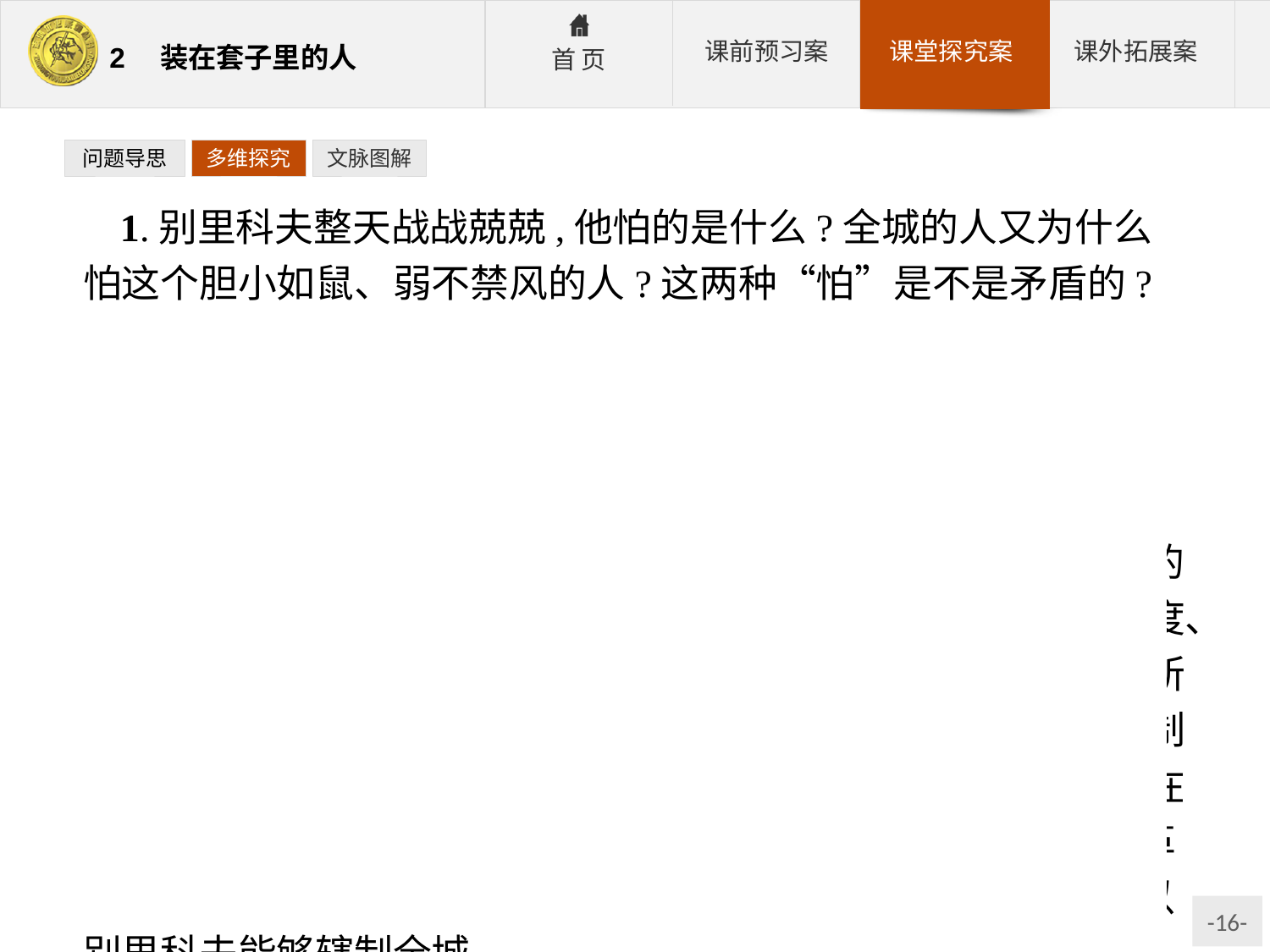

问题导思
多维探究
文脉图解
1.别里科夫整天战战兢兢,他怕的是什么?全城的人又为什么怕这个胆小如鼠、弱不禁风的人?这两种“怕”是不是矛盾的?为什么?
提示:注意从俄国当时的社会情形分析。两种“怕”的内涵是不同的:别里科夫“怕”的是新生力量的崛起和人民的觉悟,全城人的“怕”显示了沙皇统治力量的强大。
参考答案:别里科夫整天战战兢兢、六神无主,是害怕生活中的新事物,害怕社会变革,害怕动摇旧秩序。他自觉地维护着旧制度、旧思想。周围的人虽对他嗤之以鼻,却还没有勇气敢跟他斗争,所以受他辖制。这两种怕,表面上是矛盾的,但其根源都是沙皇专制制度。别里科夫所依附的沙皇政府,一方面极力加强反动统治,在全国制造沉重压抑的气氛;另一方面,又行将灭亡,摇摇欲坠。革命的风暴还未到来,大多数人还处于迷茫中,不敢起来斗争,所以别里科夫能够辖制全城。